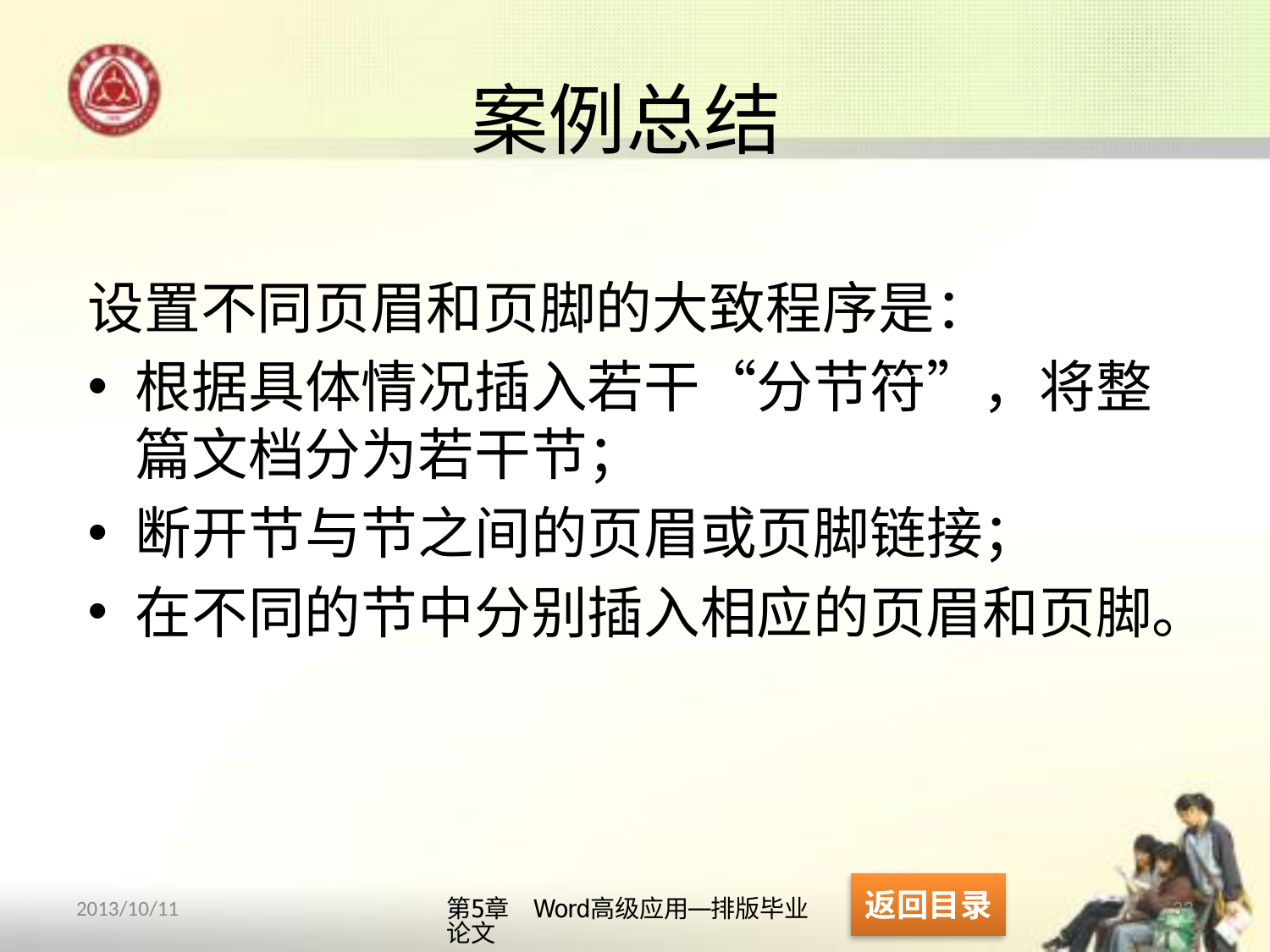

# 案例总结
设置不同页眉和页脚的大致程序是：
根据具体情况插入若干“分节符”，将整篇文档分为若干节；
断开节与节之间的页眉或页脚链接；
在不同的节中分别插入相应的页眉和页脚。
返回目录
第5章　Word高级应用—排版毕业论文
33
2013/10/11